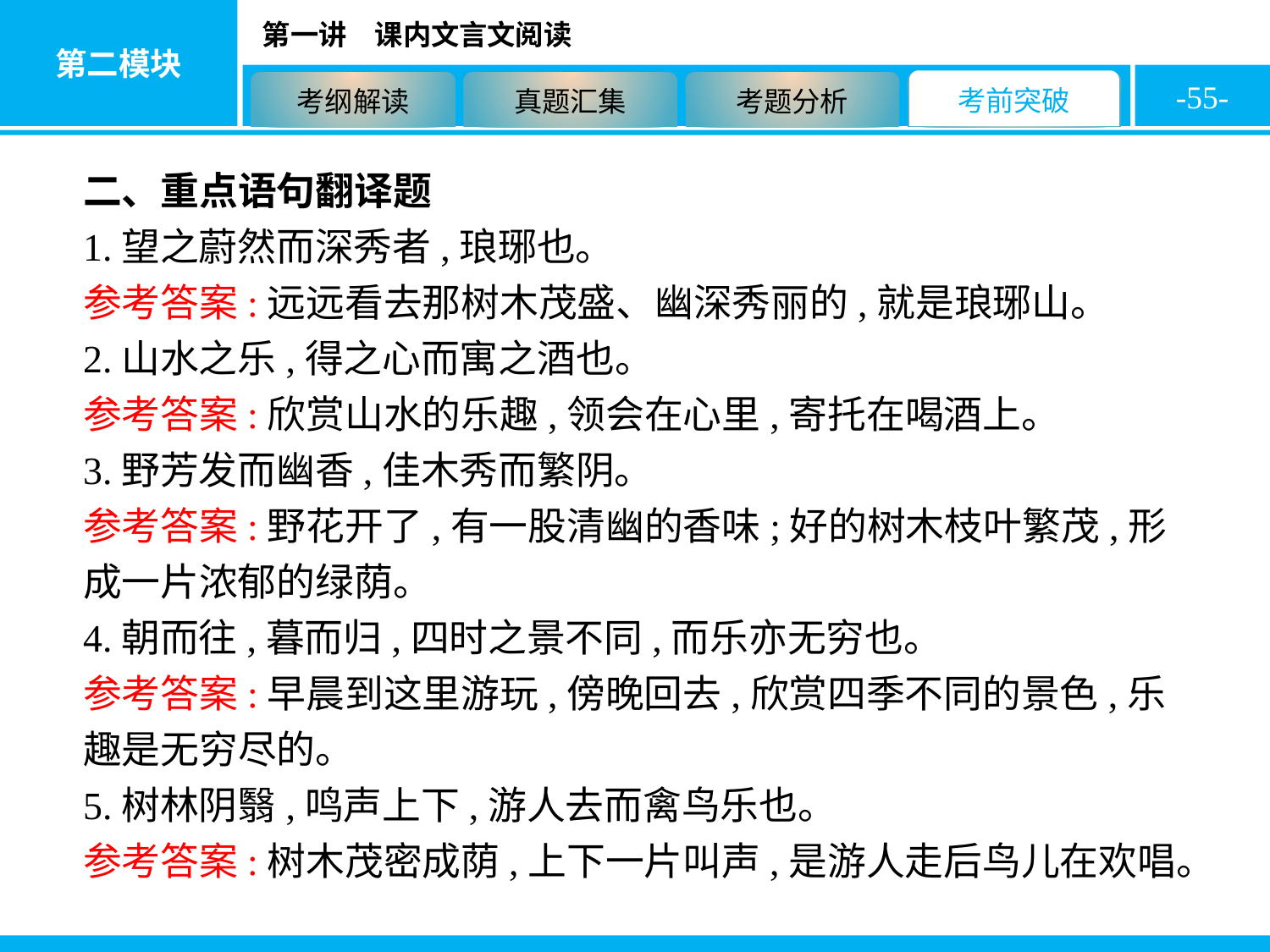

-55-
二、重点语句翻译题
1.望之蔚然而深秀者,琅琊也。
参考答案:远远看去那树木茂盛、幽深秀丽的,就是琅琊山。
2.山水之乐,得之心而寓之酒也。
参考答案:欣赏山水的乐趣,领会在心里,寄托在喝酒上。
3.野芳发而幽香,佳木秀而繁阴。
参考答案:野花开了,有一股清幽的香味;好的树木枝叶繁茂,形成一片浓郁的绿荫。
4.朝而往,暮而归,四时之景不同,而乐亦无穷也。
参考答案:早晨到这里游玩,傍晚回去,欣赏四季不同的景色,乐趣是无穷尽的。
5.树林阴翳,鸣声上下,游人去而禽鸟乐也。
参考答案:树木茂密成荫,上下一片叫声,是游人走后鸟儿在欢唱。